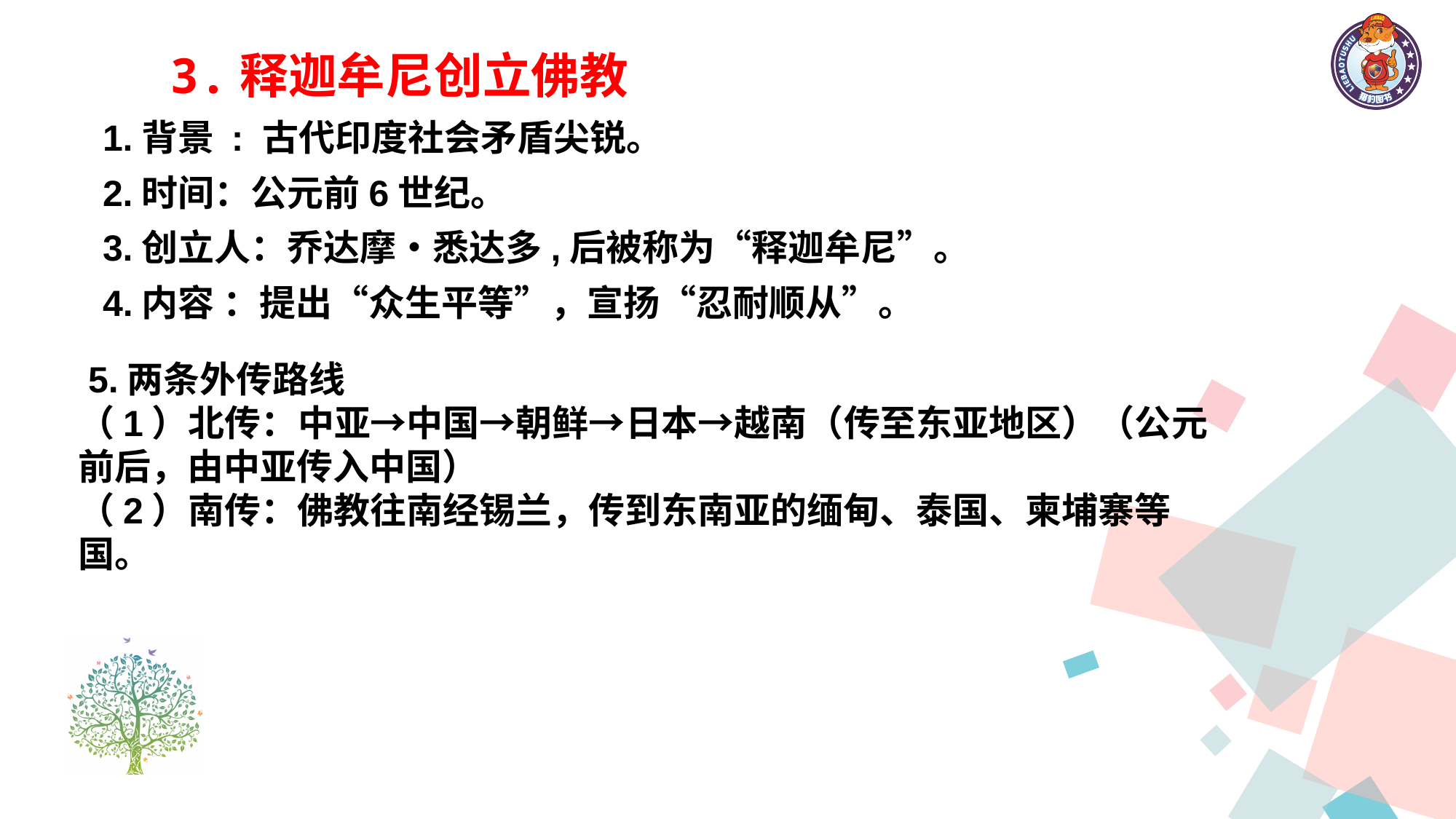

3.释迦牟尼创立佛教
1.背景 : 古代印度社会矛盾尖锐。
2.时间：公元前6世纪。
3.创立人：乔达摩•悉达多,后被称为“释迦牟尼”。
4.内容 ：提出“众生平等”，宣扬“忍耐顺从”。
 5.两条外传路线
（1）北传：中亚→中国→朝鲜→日本→越南（传至东亚地区）（公元前后，由中亚传入中国）
（2）南传：佛教往南经锡兰，传到东南亚的缅甸、泰国、柬埔寨等国。